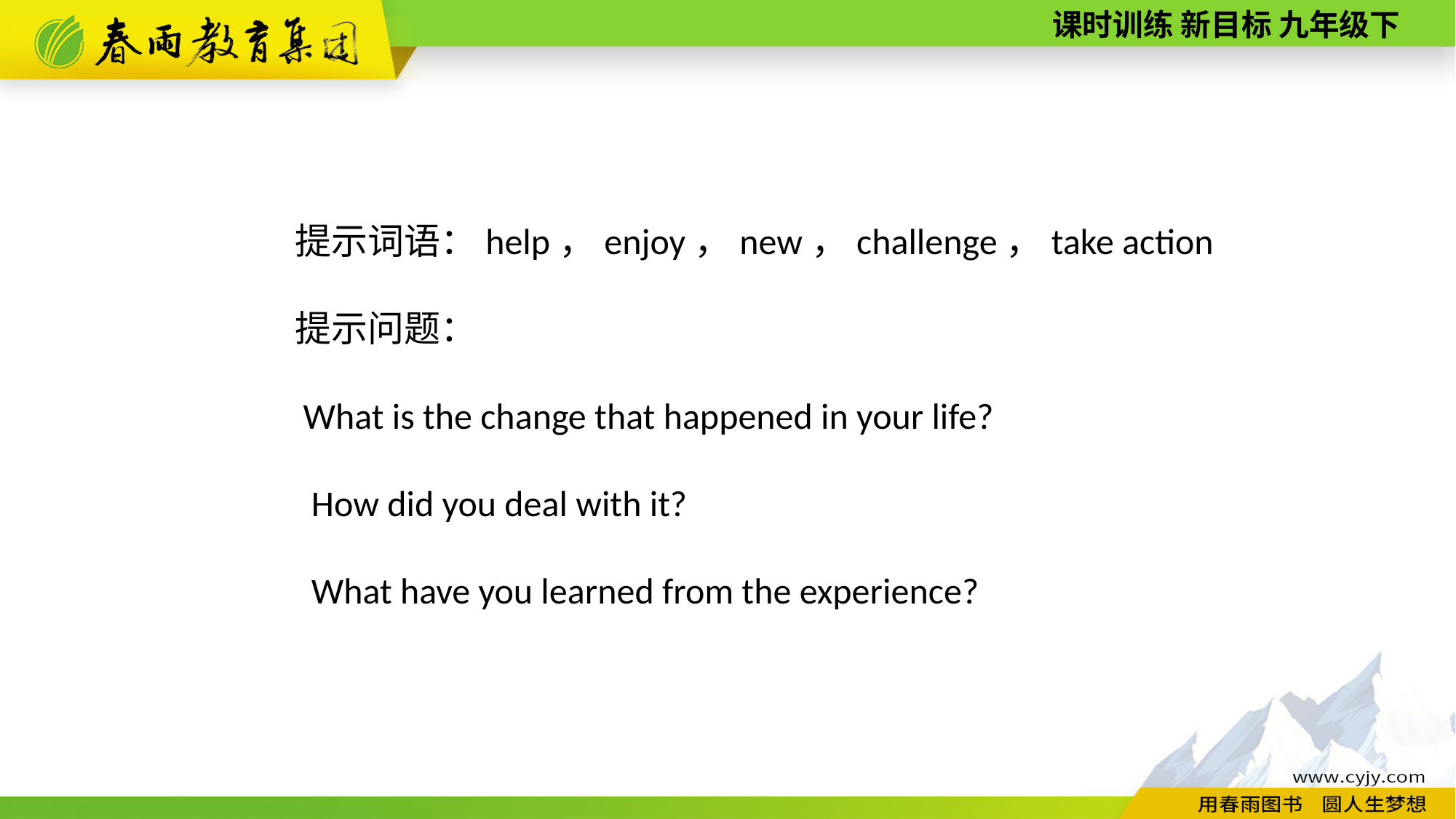

提示词语：help，enjoy，new，challenge，take action
提示问题：
 What is the change that happened in your life?
  How did you deal with it?
  What have you learned from the experience?